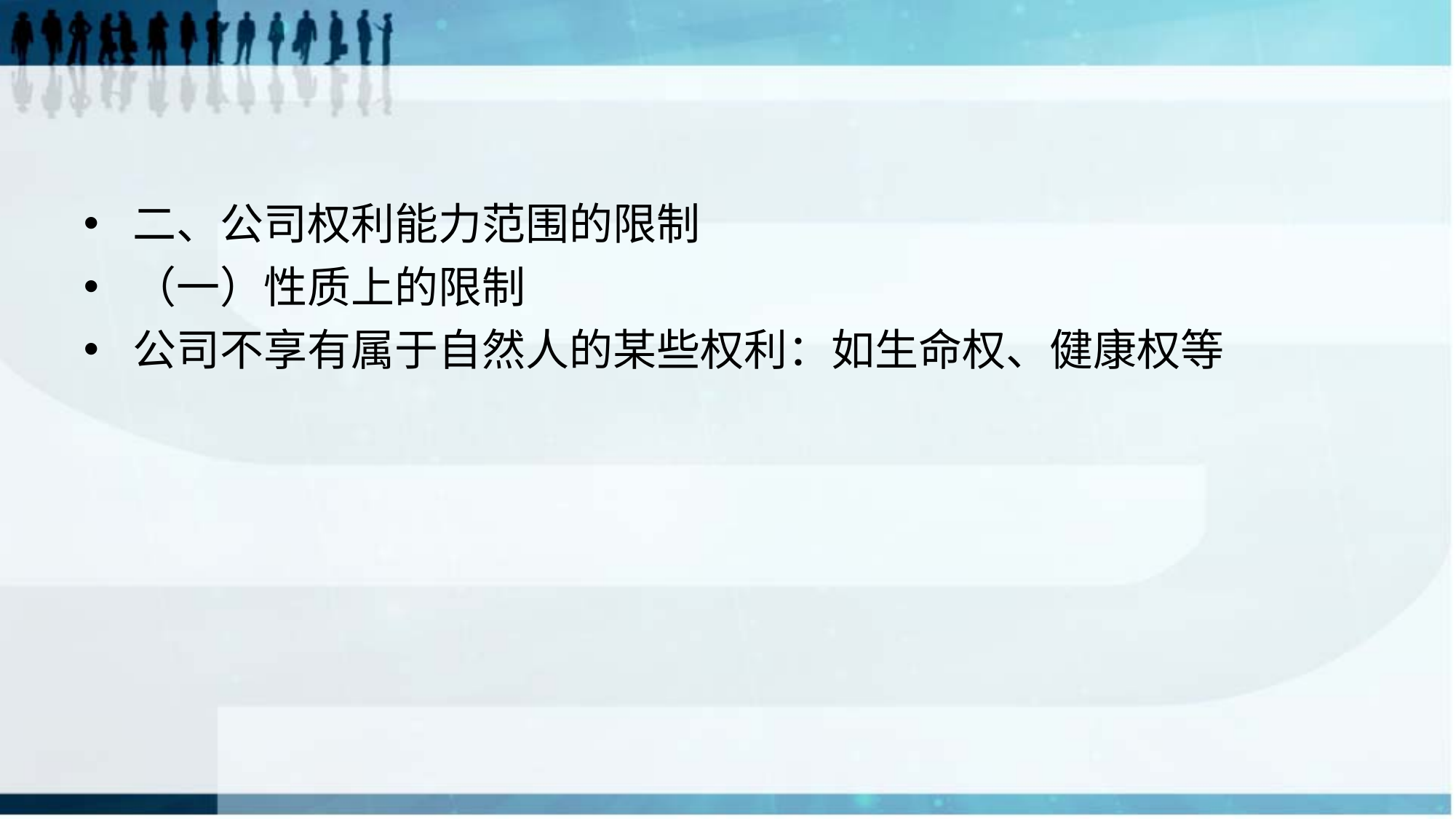

#
二、公司权利能力范围的限制
（一）性质上的限制
公司不享有属于自然人的某些权利：如生命权、健康权等